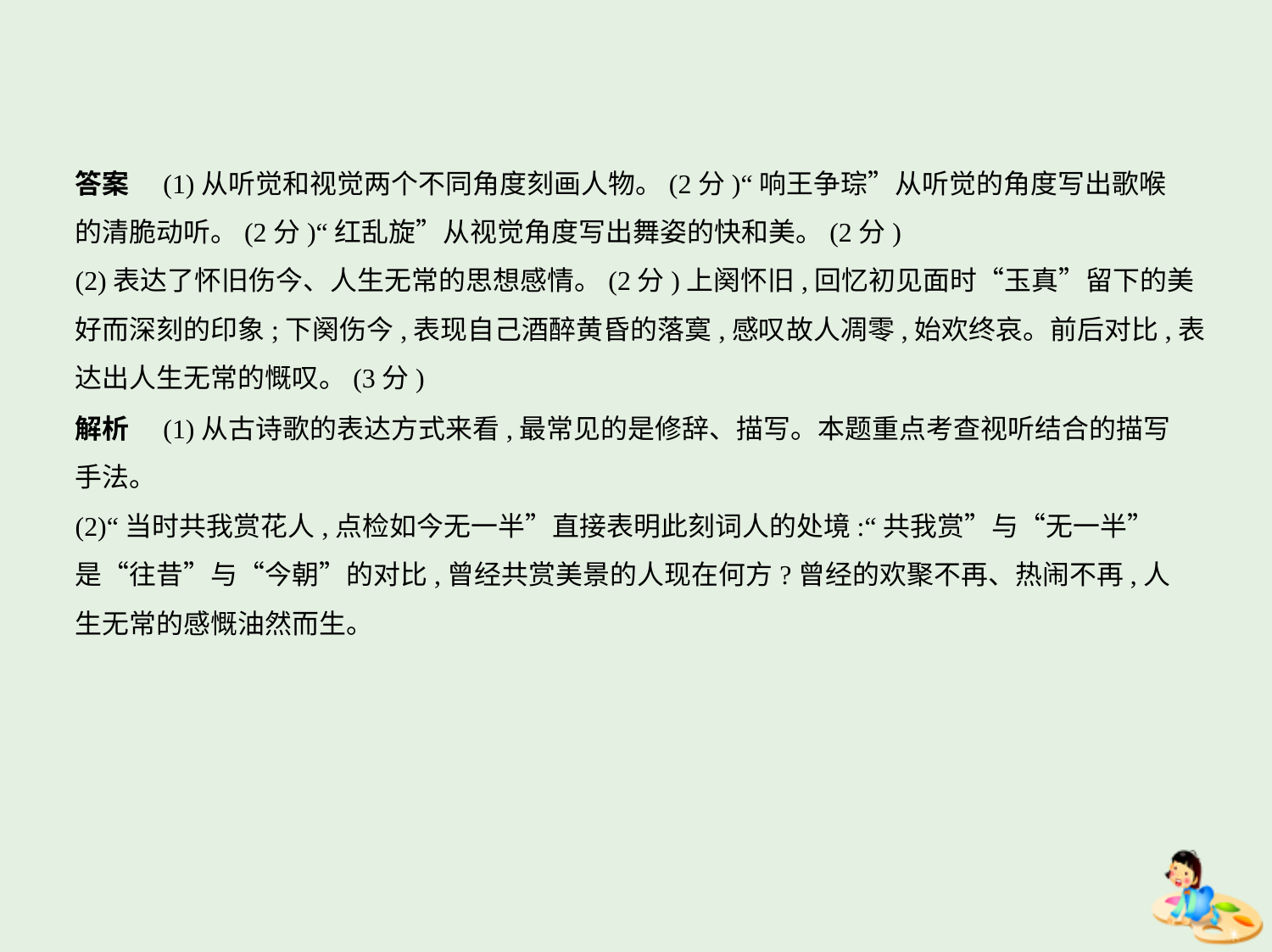

答案　(1)从听觉和视觉两个不同角度刻画人物。(2分)“响王争琮”从听觉的角度写出歌喉
的清脆动听。(2分)“红乱旋”从视觉角度写出舞姿的快和美。(2分)
(2)表达了怀旧伤今、人生无常的思想感情。(2分)上阕怀旧,回忆初见面时“玉真”留下的美
好而深刻的印象;下阕伤今,表现自己酒醉黄昏的落寞,感叹故人凋零,始欢终哀。前后对比,表
达出人生无常的慨叹。(3分)
解析　(1)从古诗歌的表达方式来看,最常见的是修辞、描写。本题重点考查视听结合的描写
手法。
(2)“当时共我赏花人,点检如今无一半”直接表明此刻词人的处境:“共我赏”与“无一半”
是“往昔”与“今朝”的对比,曾经共赏美景的人现在何方?曾经的欢聚不再、热闹不再,人
生无常的感慨油然而生。